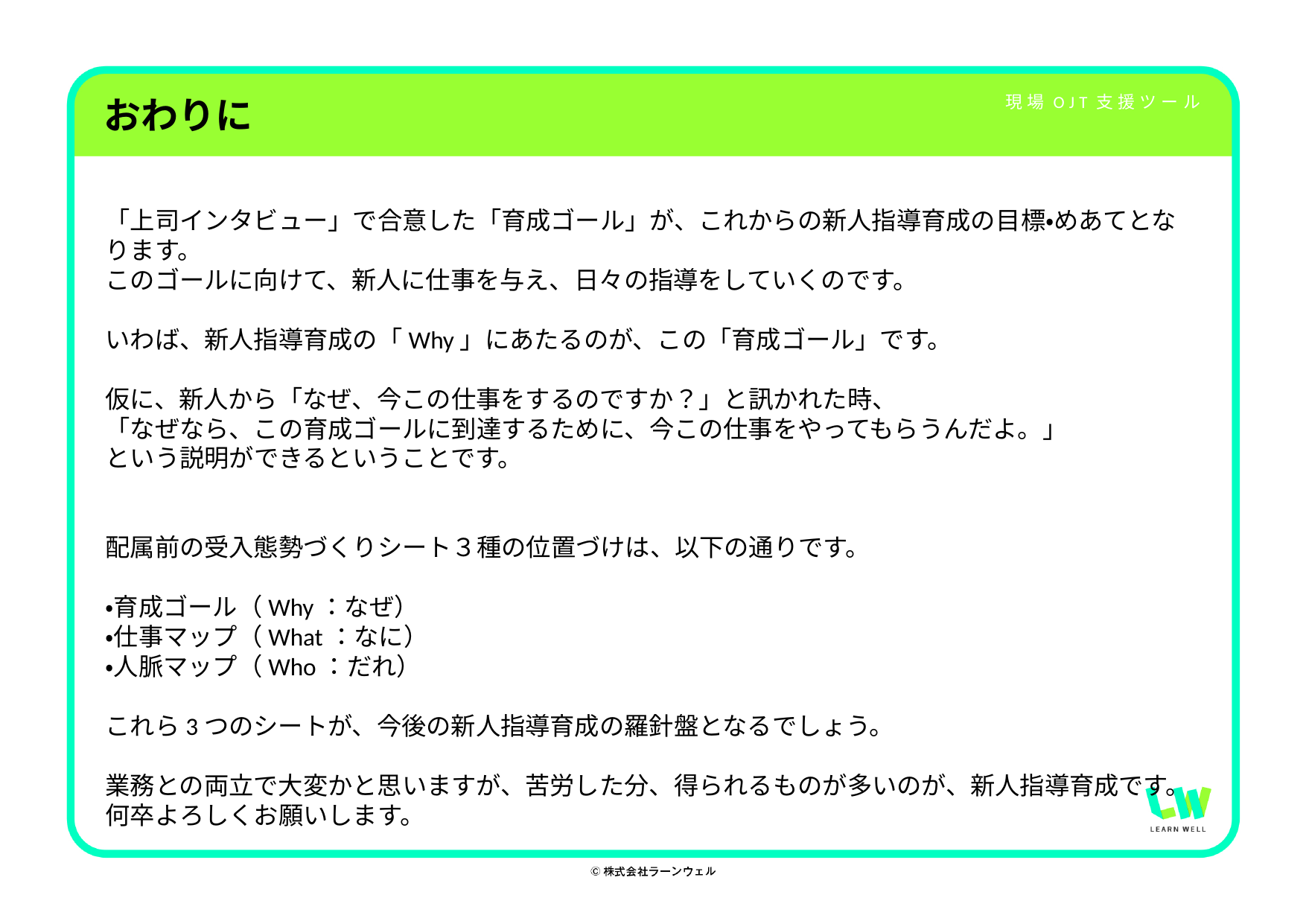

# おわりに

「上司インタビュー」で合意した「育成ゴール」が、これからの新人指導育成の目標・めあてとなります。
このゴールに向けて、新人に仕事を与え、日々の指導をしていくのです。

いわば、新人指導育成の「Why」にあたるのが、この「育成ゴール」です。

仮に、新人から「なぜ、今この仕事をするのですか？」と訊かれた時、
「なぜなら、この育成ゴールに到達するために、今この仕事をやってもらうんだよ。」
という説明ができるということです。

配属前の受入態勢づくりシート３種の位置づけは、以下の通りです。

・育成ゴール（Why：なぜ）
・仕事マップ（What：なに）
・人脈マップ（Who：だれ）

これら3つのシートが、今後の新人指導育成の羅針盤となるでしょう。

業務との両立で大変かと思いますが、苦労した分、得られるものが多いのが、新人指導育成です。
何卒よろしくお願いします。